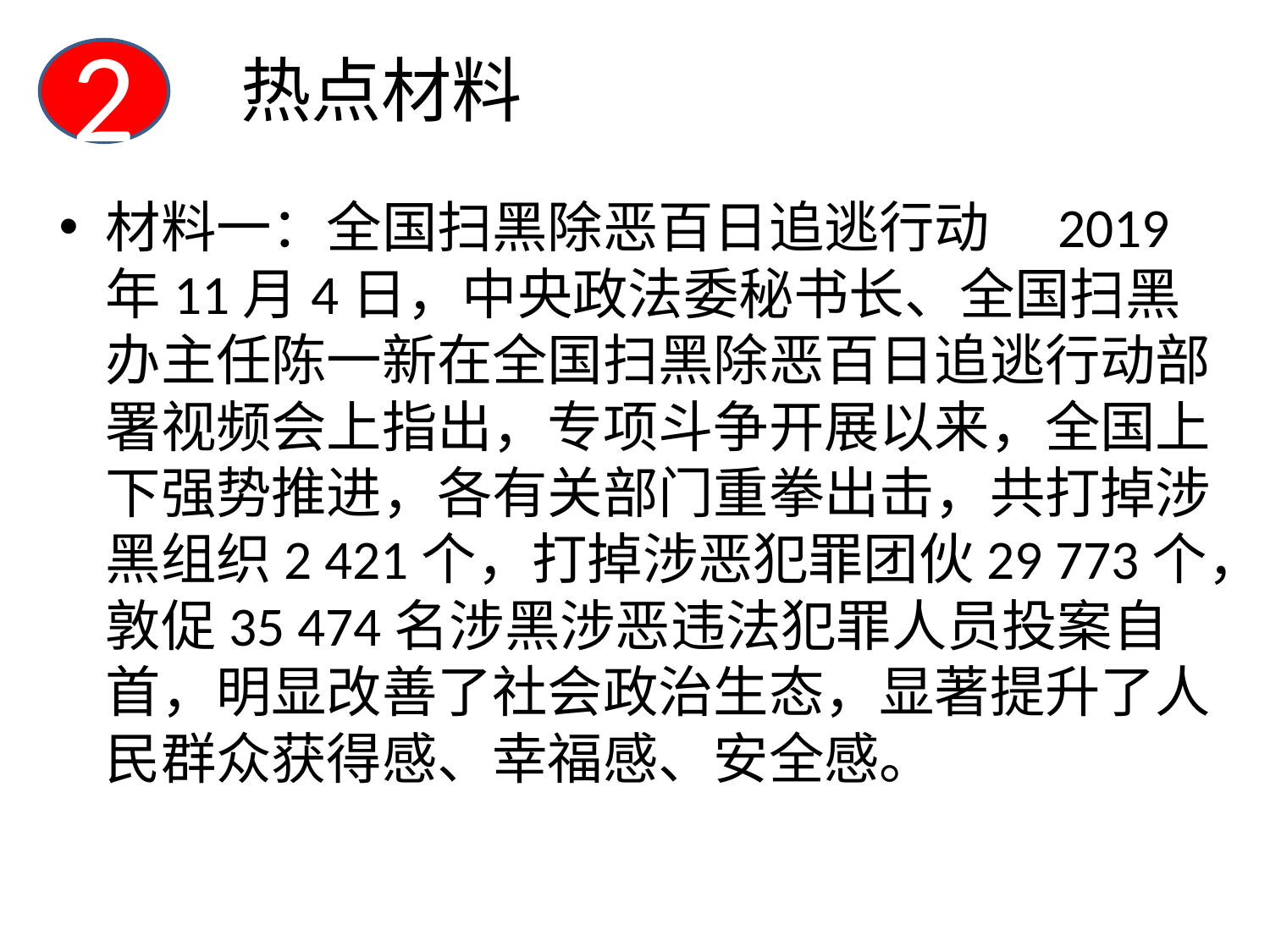

2
热点材料
材料一：全国扫黑除恶百日追逃行动　2019年11月4日，中央政法委秘书长、全国扫黑办主任陈一新在全国扫黑除恶百日追逃行动部署视频会上指出，专项斗争开展以来，全国上下强势推进，各有关部门重拳出击，共打掉涉黑组织2 421个，打掉涉恶犯罪团伙29 773个，敦促35 474名涉黑涉恶违法犯罪人员投案自首，明显改善了社会政治生态，显著提升了人民群众获得感、幸福感、安全感。